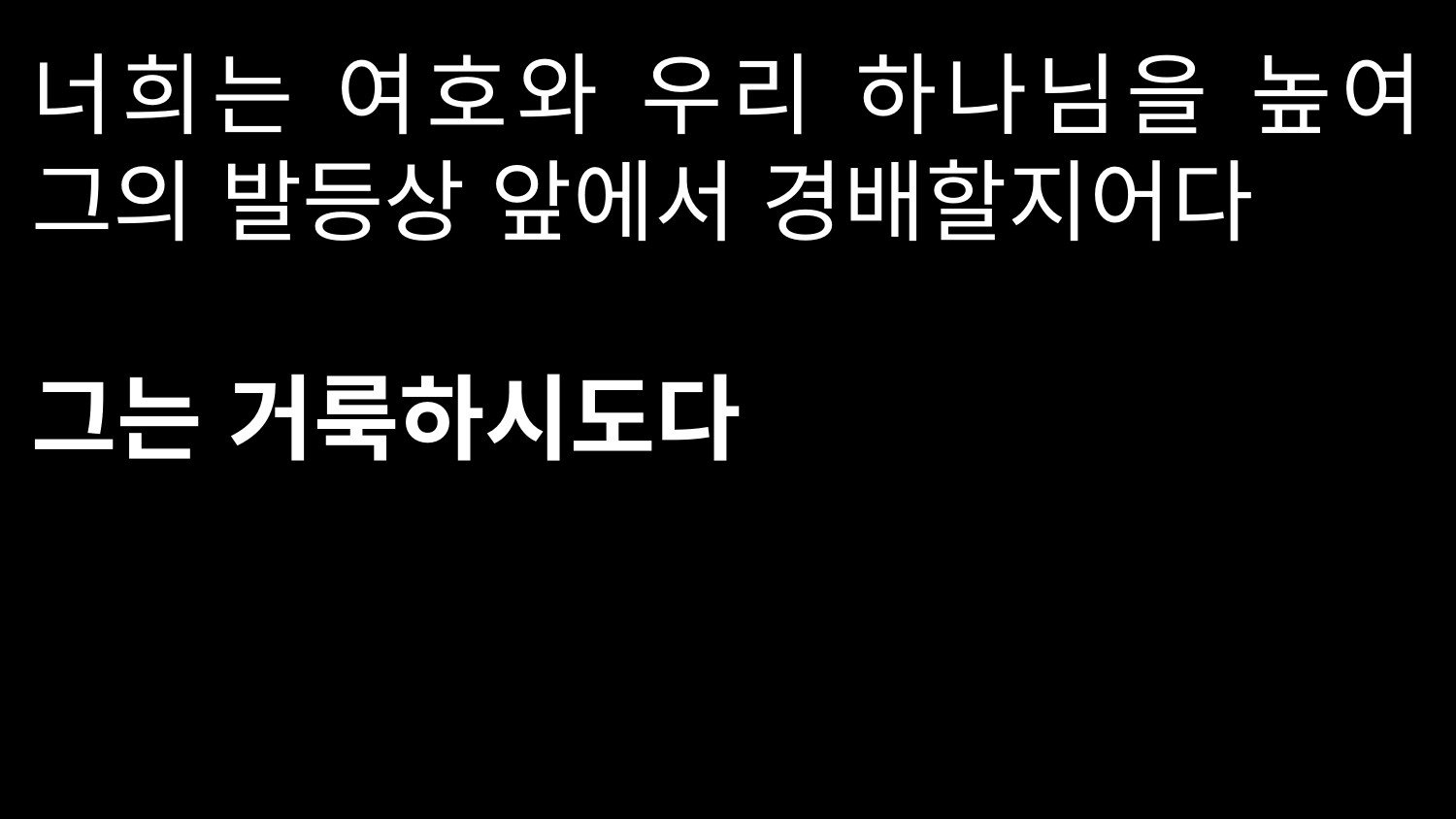

너희는 여호와 우리 하나님을 높여 그의 발등상 앞에서 경배할지어다
그는 거룩하시도다